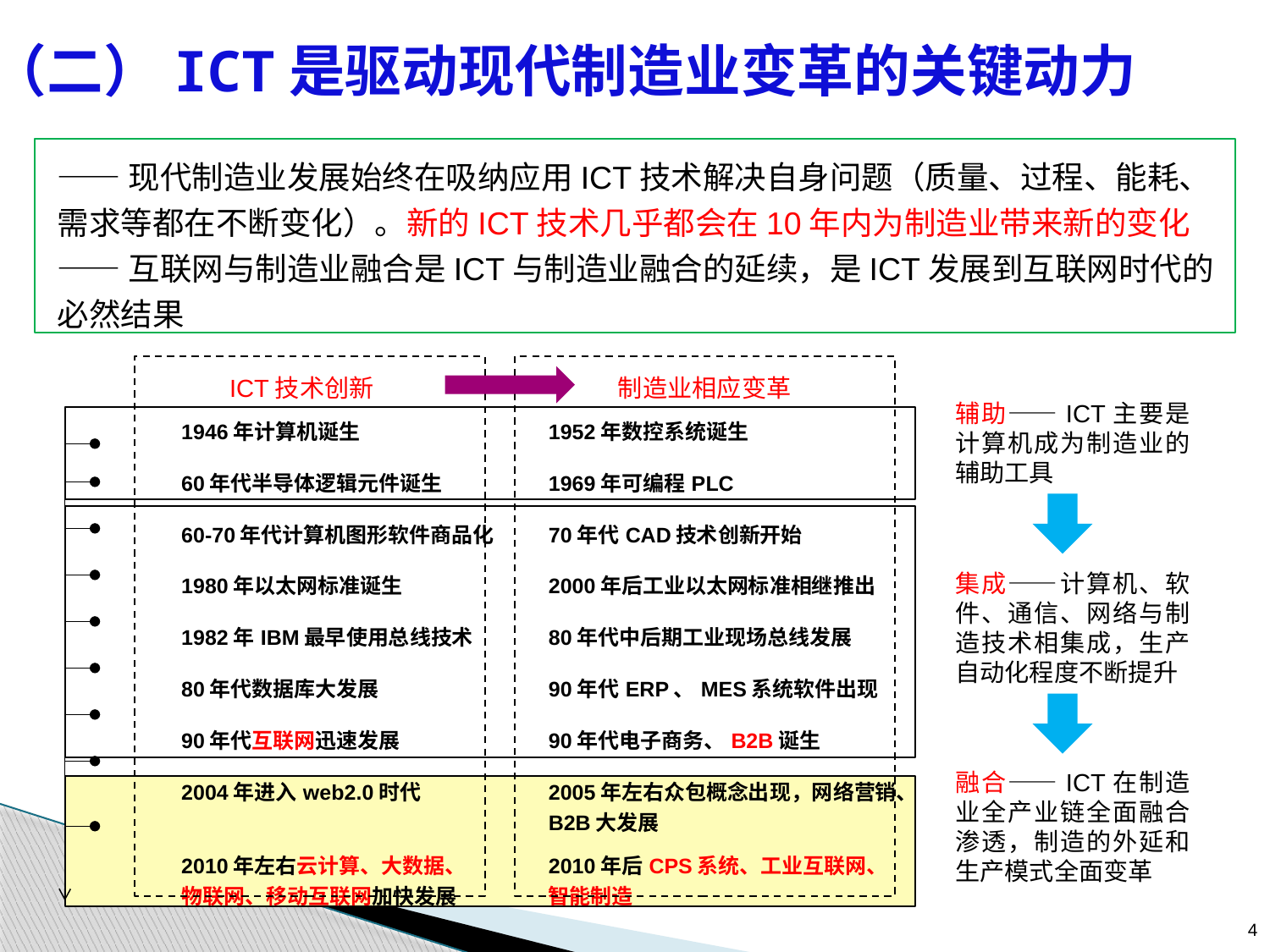

# （二）ICT是驱动现代制造业变革的关键动力

——现代制造业发展始终在吸纳应用ICT技术解决自身问题（质量、过程、能耗、需求等都在不断变化）。新的ICT技术几乎都会在10年内为制造业带来新的变化
——互联网与制造业融合是ICT与制造业融合的延续，是ICT发展到互联网时代的必然结果

|  |  |
| --- | --- |
| 1946年计算机诞生 | 1952年数控系统诞生 |
| 60年代半导体逻辑元件诞生 | 1969年可编程PLC |
| 60-70年代计算机图形软件商品化 | 70年代CAD技术创新开始 |
| 1980年以太网标准诞生 | 2000年后工业以太网标准相继推出 |
| 1982年IBM最早使用总线技术 | 80年代中后期工业现场总线发展 |
| 80年代数据库大发展 | 90年代ERP、MES系统软件出现 |
| 90年代互联网迅速发展 | 90年代电子商务、B2B诞生 |
| 2004年进入web2.0时代 | 2005年左右众包概念出现，网络营销、 B2B大发展 |
| 2010年左右云计算、大数据、 物联网、移动互联网加快发展 | 2010年后CPS系统、工业互联网、 智能制造 |
ICT技术创新
制造业相应变革
辅助——ICT主要是计算机成为制造业的辅助工具

集成——计算机、软件、通信、网络与制造技术相集成，生产自动化程度不断提升

融合——ICT在制造业全产业链全面融合渗透，制造的外延和生产模式全面变革

4